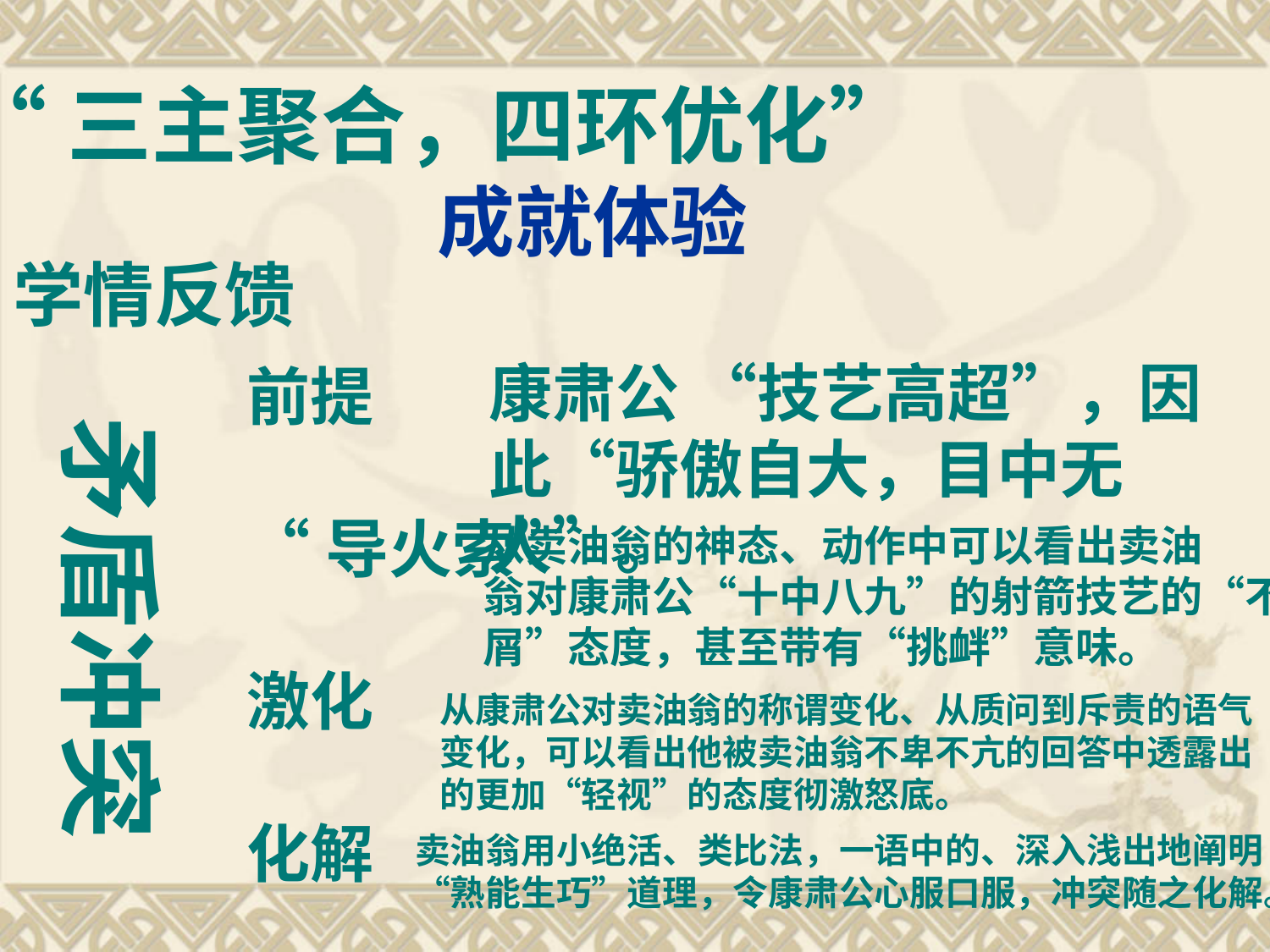

“三主聚合，四环优化”
成就体验
学情反馈
康肃公 “技艺高超”，因此“骄傲自大，目中无人”。
前提

“导火索”

激化

化解

矛盾冲突
从卖油翁的神态、动作中可以看出卖油
翁对康肃公“十中八九”的射箭技艺的“不
屑”态度，甚至带有“挑衅”意味。
从康肃公对卖油翁的称谓变化、从质问到斥责的语气
变化，可以看出他被卖油翁不卑不亢的回答中透露出
的更加“轻视”的态度彻激怒底。
卖油翁用小绝活、类比法，一语中的、深入浅出地阐明“熟能生巧”道理，令康肃公心服口服，冲突随之化解。